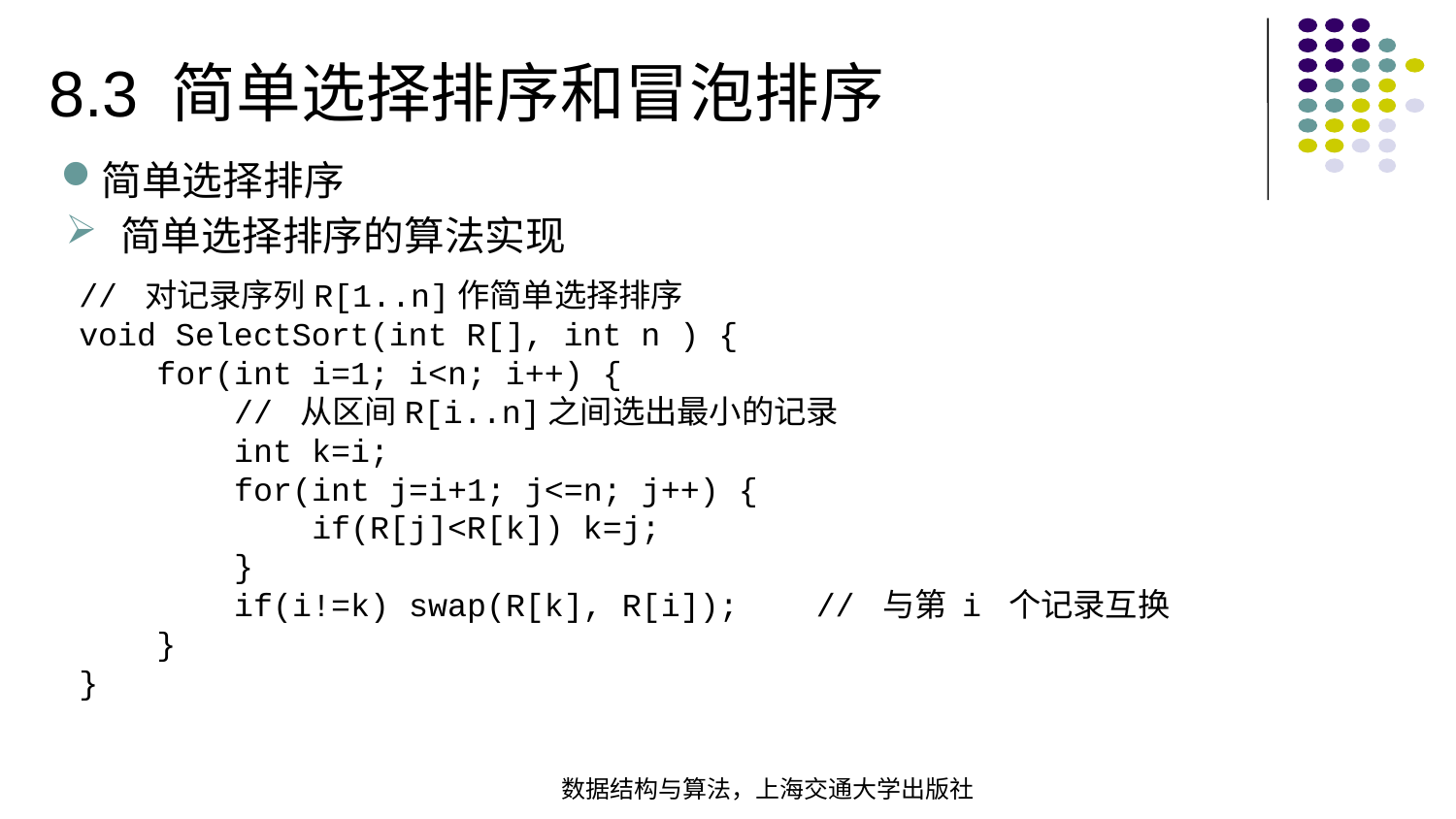

8.3 简单选择排序和冒泡排序
简单选择排序
简单选择排序的算法实现
// 对记录序列R[1..n]作简单选择排序 void SelectSort(int R[], int n ) {    for(int i=1; i<n; i++) {                // 从区间R[i..n]之间选出最小的记录        int k=i;        for(int j=i+1; j<=n; j++) {            if(R[j]<R[k]) k=j;        }        if(i!=k) swap(R[k], R[i]);    // 与第 i 个记录互换    }
}